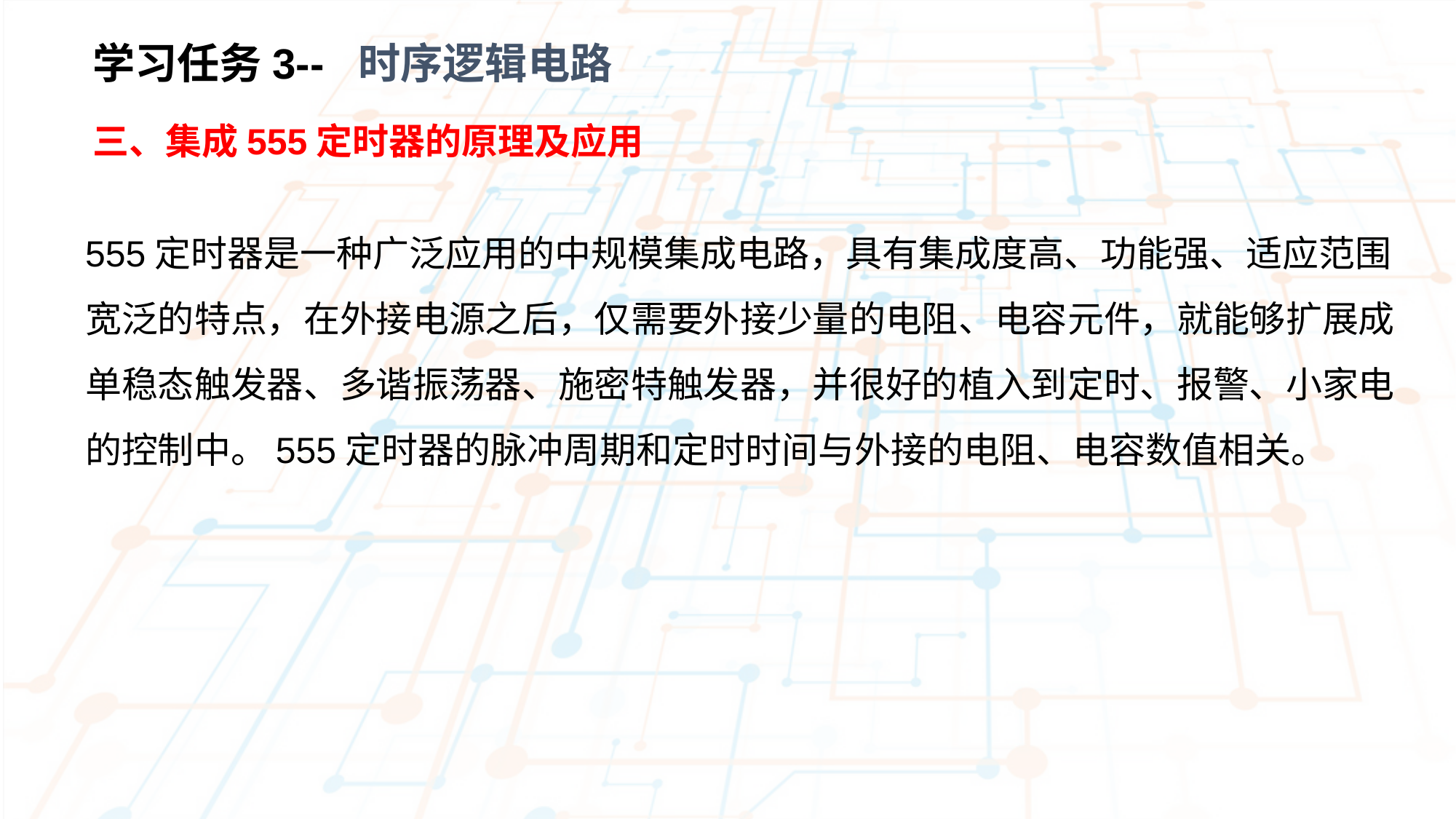

学习任务3--  时序逻辑电路
三、集成555定时器的原理及应用

555定时器是一种广泛应用的中规模集成电路，具有集成度高、功能强、适应范围宽泛的特点，在外接电源之后，仅需要外接少量的电阻、电容元件，就能够扩展成单稳态触发器、多谐振荡器、施密特触发器，并很好的植入到定时、报警、小家电的控制中。555定时器的脉冲周期和定时时间与外接的电阻、电容数值相关。